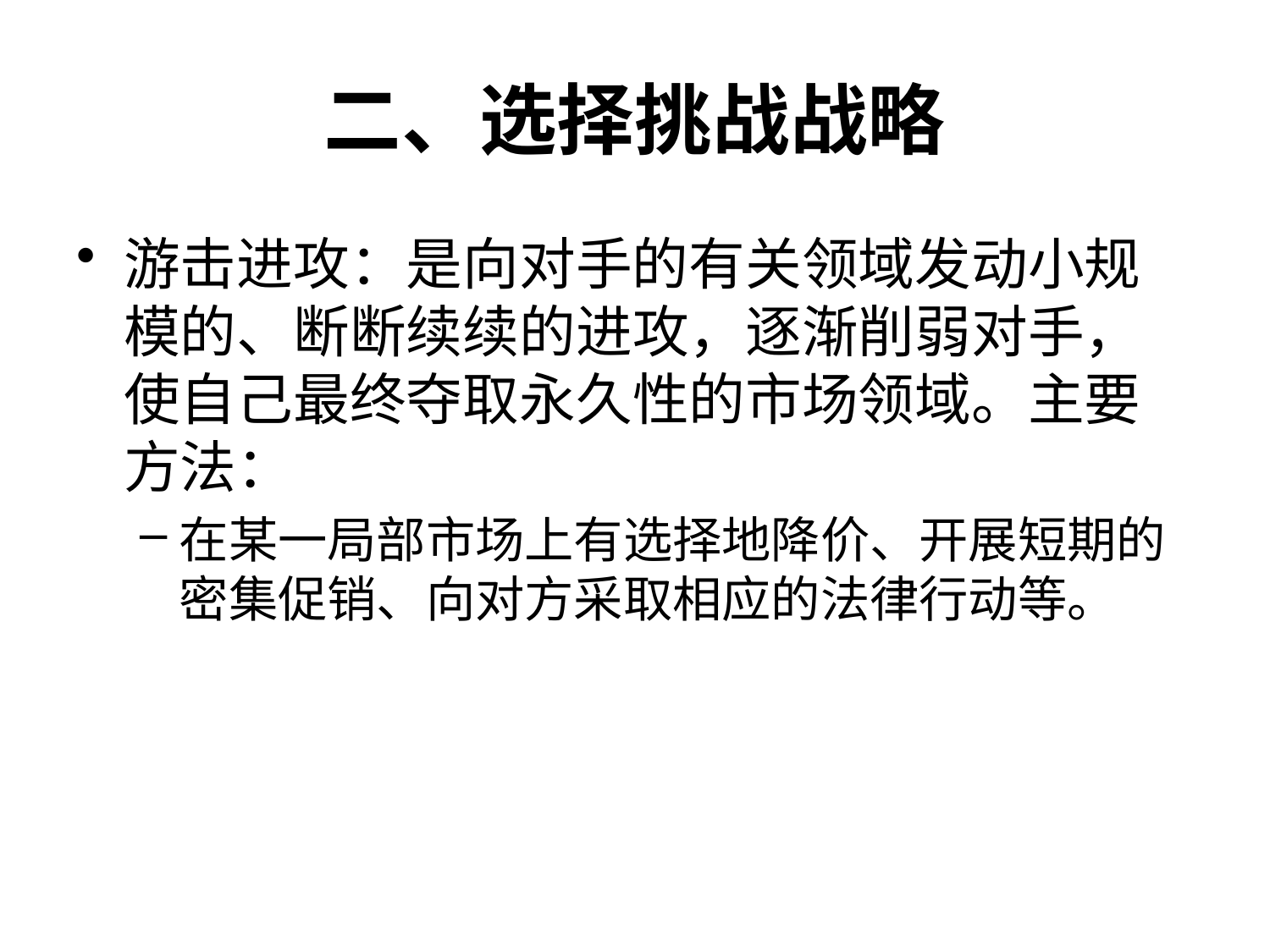

# 二、选择挑战战略
游击进攻：是向对手的有关领域发动小规模的、断断续续的进攻，逐渐削弱对手，使自己最终夺取永久性的市场领域。主要方法：
在某一局部市场上有选择地降价、开展短期的密集促销、向对方采取相应的法律行动等。